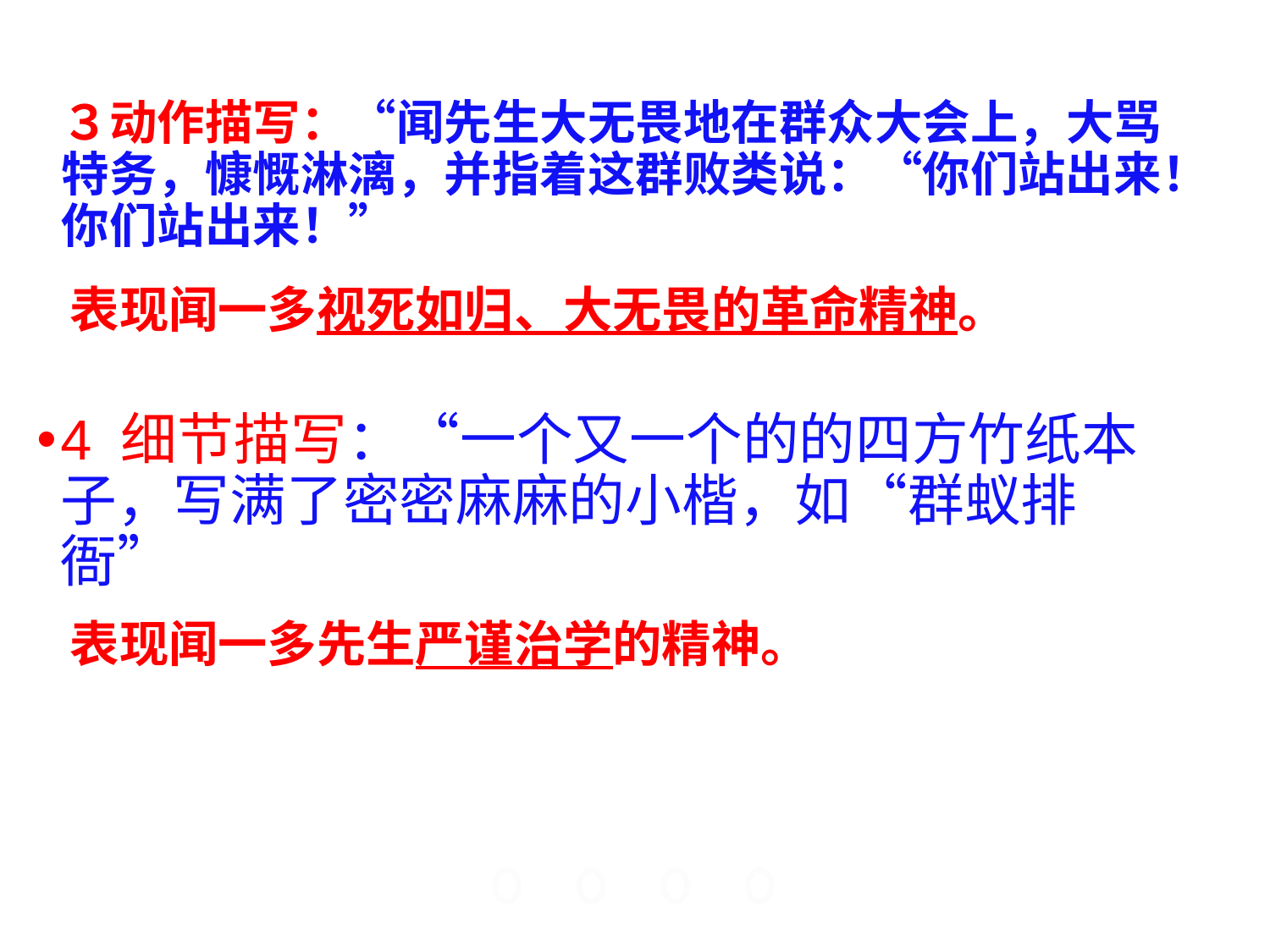

# ３动作描写：“闻先生大无畏地在群众大会上，大骂特务，慷慨淋漓，并指着这群败类说：“你们站出来！你们站出来！”
表现闻一多视死如归、大无畏的革命精神。

4 细节描写：“一个又一个的的四方竹纸本子，写满了密密麻麻的小楷，如“群蚁排衙”
表现闻一多先生严谨治学的精神。